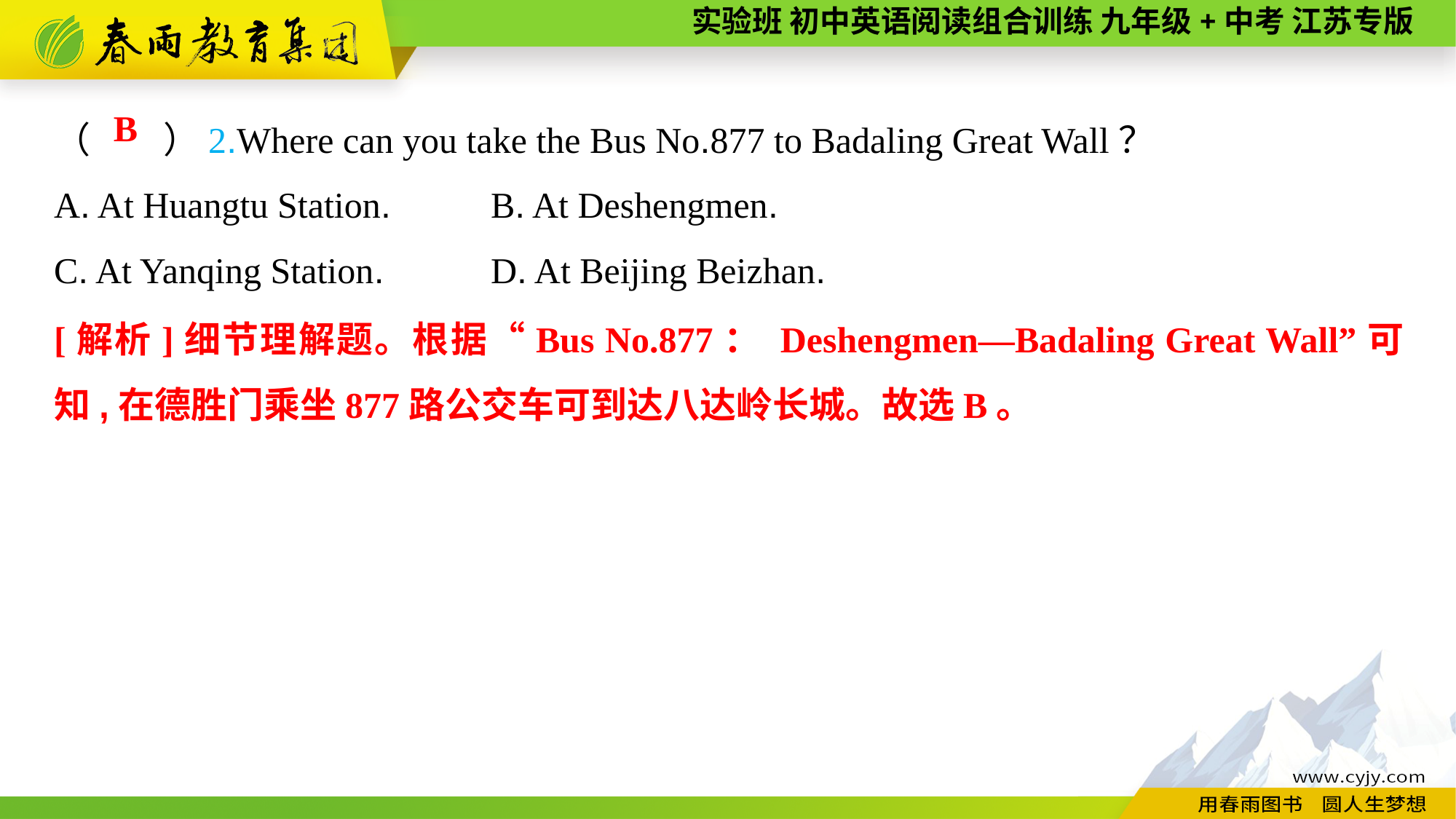

（　　）2.Where can you take the Bus No.877 to Badaling Great Wall？
A. At Huangtu Station.	B. At Deshengmen.
C. At Yanqing Station.	D. At Beijing Beizhan.
B
[解析]细节理解题。根据“Bus No.877： Deshengmen—Badaling Great Wall”可知,在德胜门乘坐877路公交车可到达八达岭长城。故选B。